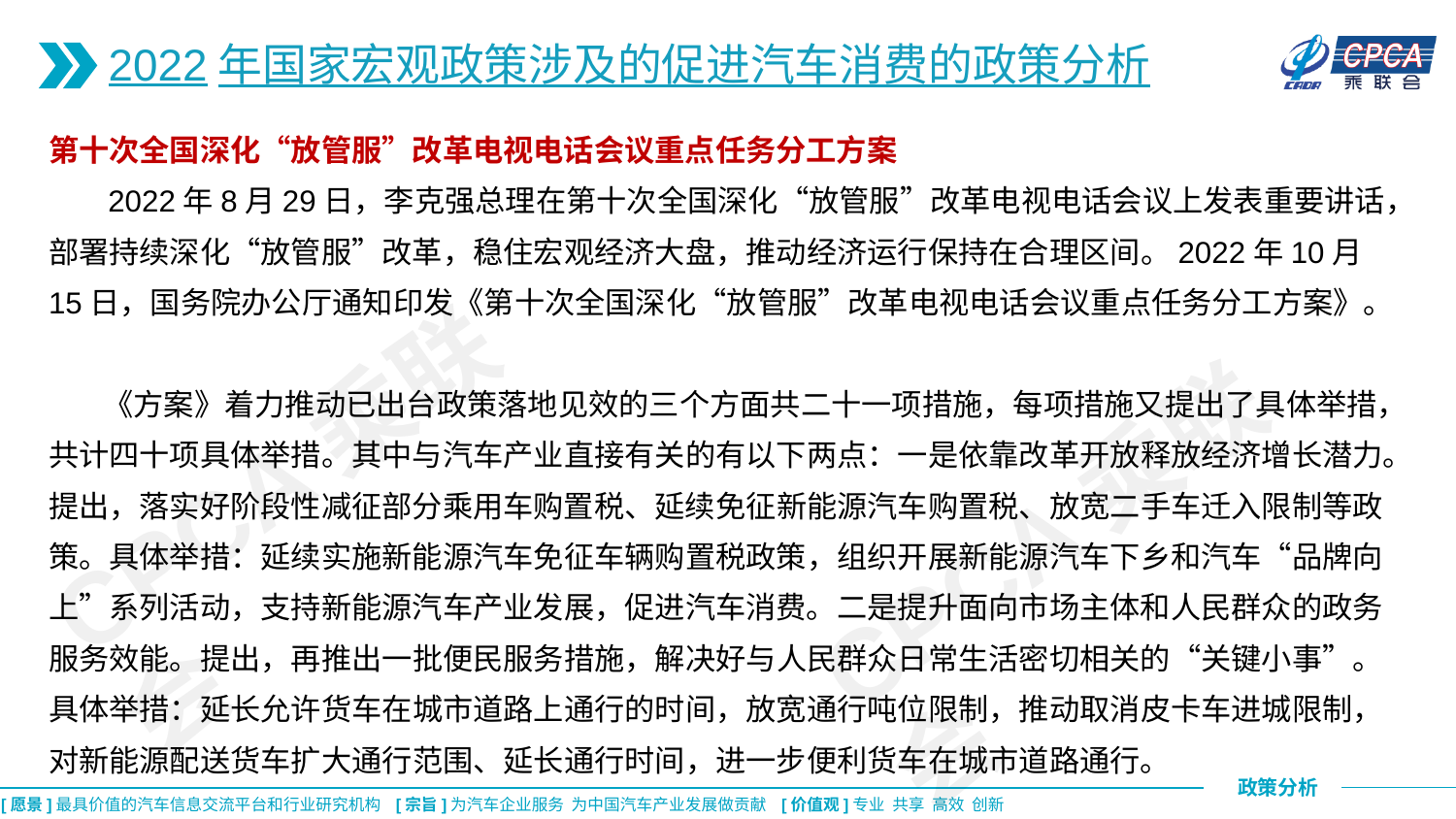

2022年国家宏观政策涉及的促进汽车消费的政策分析
第十次全国深化“放管服”改革电视电话会议重点任务分工方案
       2022年8月29日，李克强总理在第十次全国深化“放管服”改革电视电话会议上发表重要讲话，部署持续深化“放管服”改革，稳住宏观经济大盘，推动经济运行保持在合理区间。2022年10月15日，国务院办公厅通知印发《第十次全国深化“放管服”改革电视电话会议重点任务分工方案》。
       《方案》着力推动已出台政策落地见效的三个方面共二十一项措施，每项措施又提出了具体举措，共计四十项具体举措。其中与汽车产业直接有关的有以下两点：一是依靠改革开放释放经济增长潜力。提出，落实好阶段性减征部分乘用车购置税、延续免征新能源汽车购置税、放宽二手车迁入限制等政策。具体举措：延续实施新能源汽车免征车辆购置税政策，组织开展新能源汽车下乡和汽车“品牌向上”系列活动，支持新能源汽车产业发展，促进汽车消费。二是提升面向市场主体和人民群众的政务服务效能。提出，再推出一批便民服务措施，解决好与人民群众日常生活密切相关的“关键小事”。具体举措：延长允许货车在城市道路上通行的时间，放宽通行吨位限制，推动取消皮卡车进城限制，对新能源配送货车扩大通行范围、延长通行时间，进一步便利货车在城市道路通行。
CPCA乘联会
CPCA乘联会